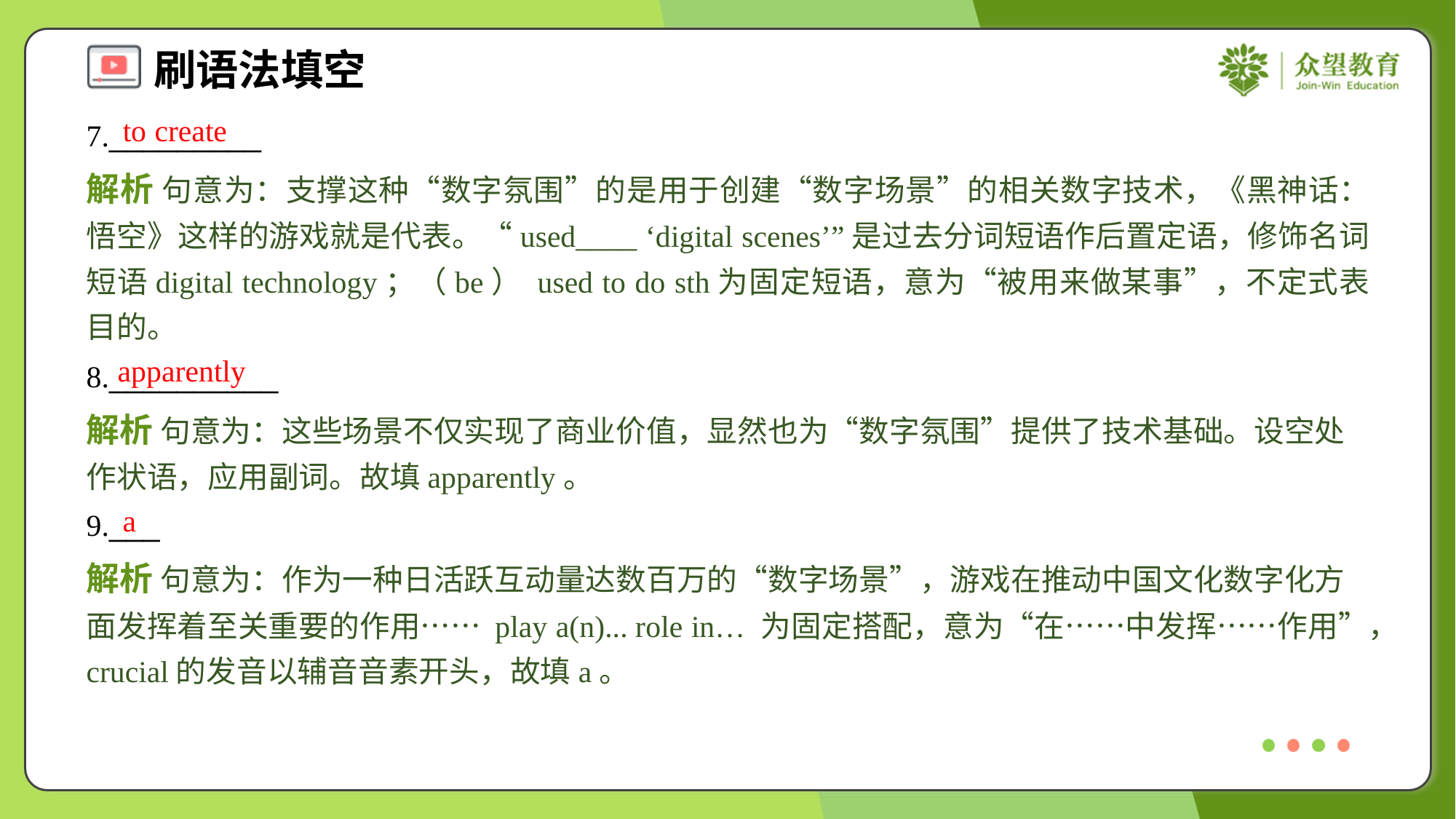

to create
7._________
解析 句意为：支撑这种“数字氛围”的是用于创建“数字场景”的相关数字技术，《黑神话：悟空》这样的游戏就是代表。“used____ ‘digital scenes’”是过去分词短语作后置定语，修饰名词短语digital technology；（be） used to do sth为固定短语，意为“被用来做某事”，不定式表目的。
apparently
8.__________
解析 句意为：这些场景不仅实现了商业价值，显然也为“数字氛围”提供了技术基础。设空处作状语，应用副词。故填apparently。
a
9.___
解析 句意为：作为一种日活跃互动量达数百万的“数字场景”，游戏在推动中国文化数字化方面发挥着至关重要的作用…… play a(n)... role in… 为固定搭配，意为“在……中发挥……作用”，crucial的发音以辅音音素开头，故填a。